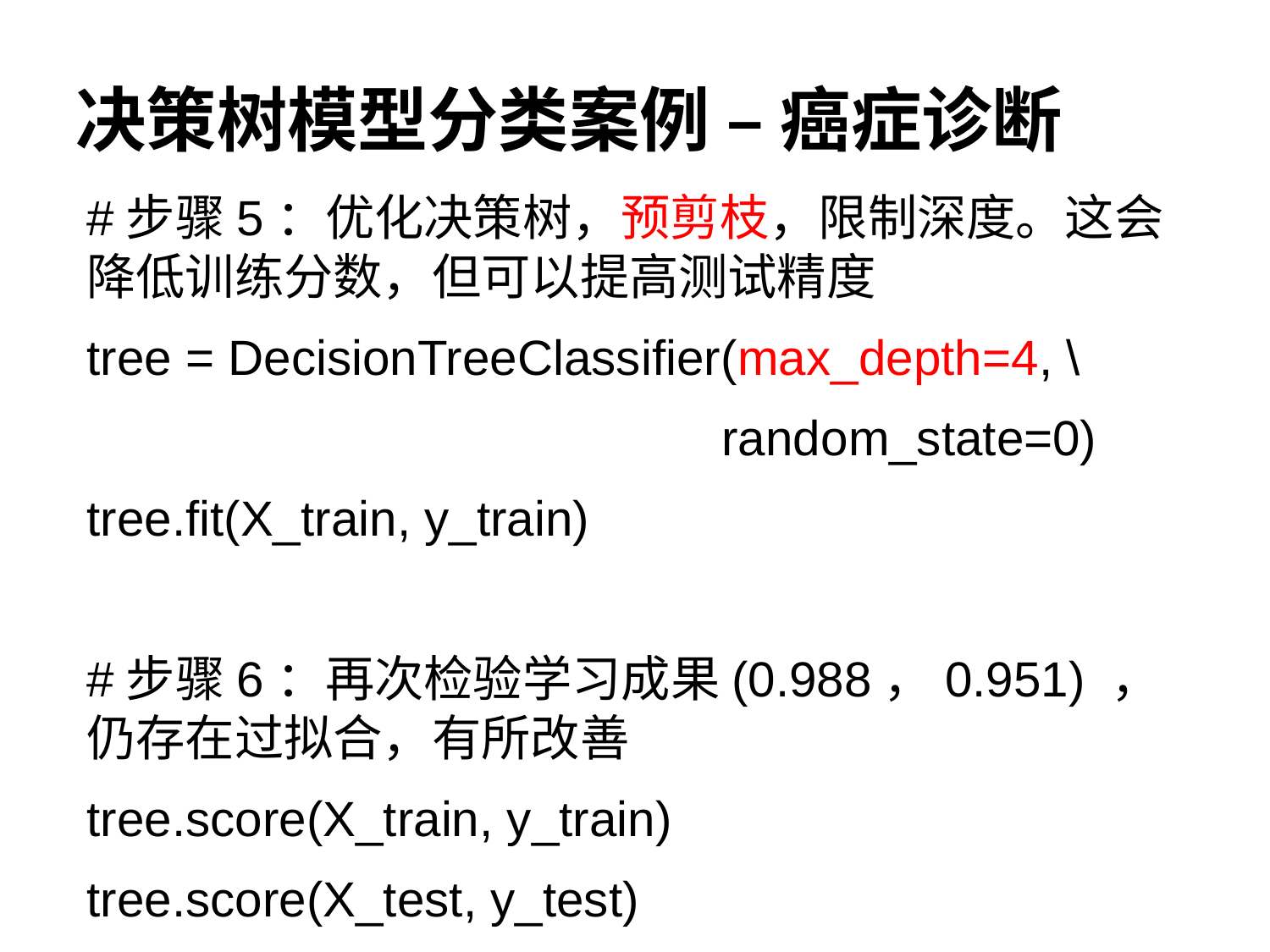

# 决策树模型分类案例 – 癌症诊断
#步骤5：优化决策树，预剪枝，限制深度。这会降低训练分数，但可以提高测试精度
tree = DecisionTreeClassifier(max_depth=4, \
					random_state=0)
tree.fit(X_train, y_train)

#步骤6：再次检验学习成果(0.988，0.951) ，仍存在过拟合，有所改善
tree.score(X_train, y_train)
tree.score(X_test, y_test)